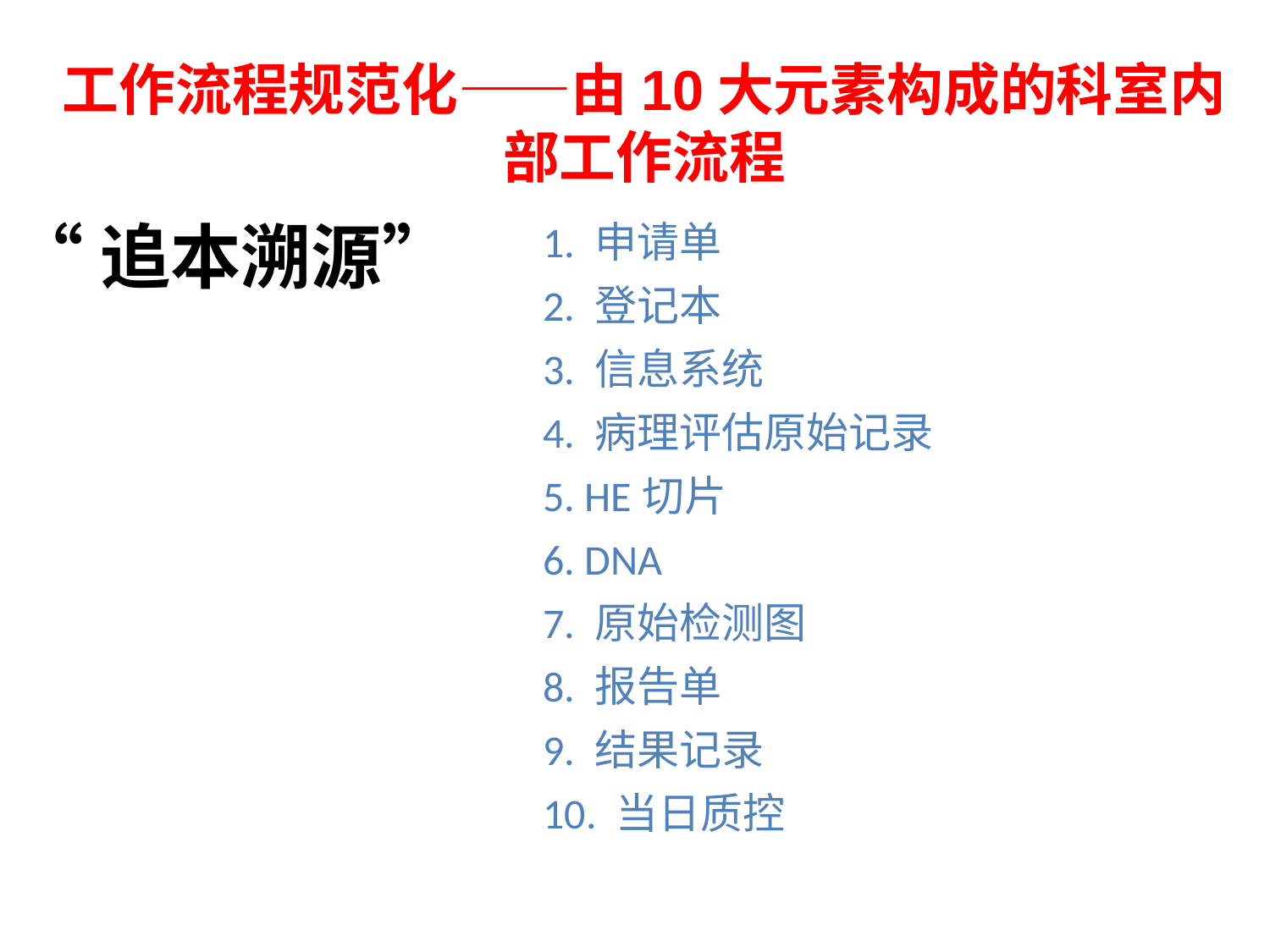

工作流程规范化——由10大元素构成的科室内部工作流程
1. 申请单
2. 登记本
3. 信息系统
4. 病理评估原始记录
5. HE切片
6. DNA
7. 原始检测图
8. 报告单
9. 结果记录
10. 当日质控
“追本溯源”